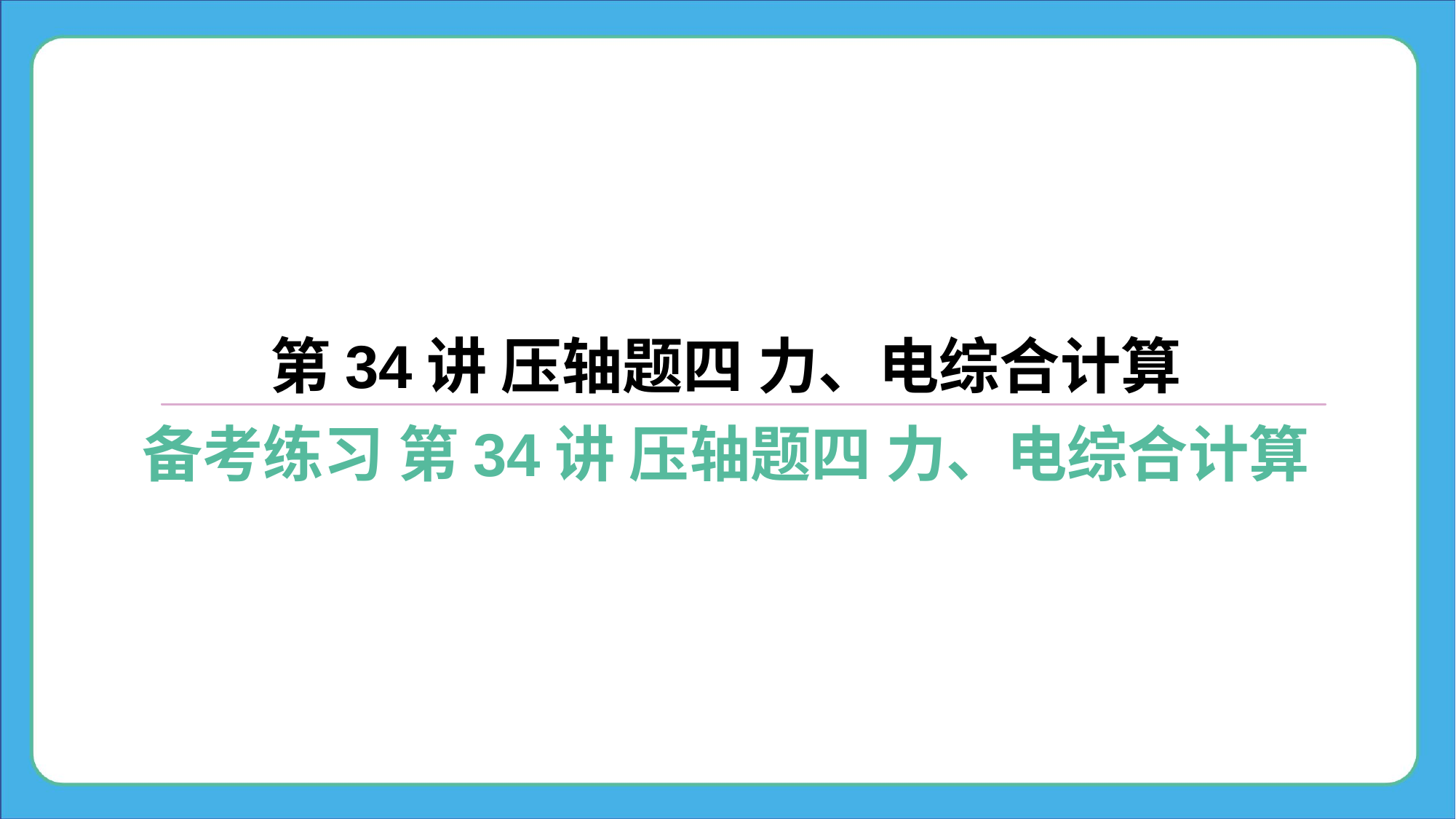

第34讲 压轴题四 力、电综合计算
备考练习 第34讲 压轴题四 力、电综合计算